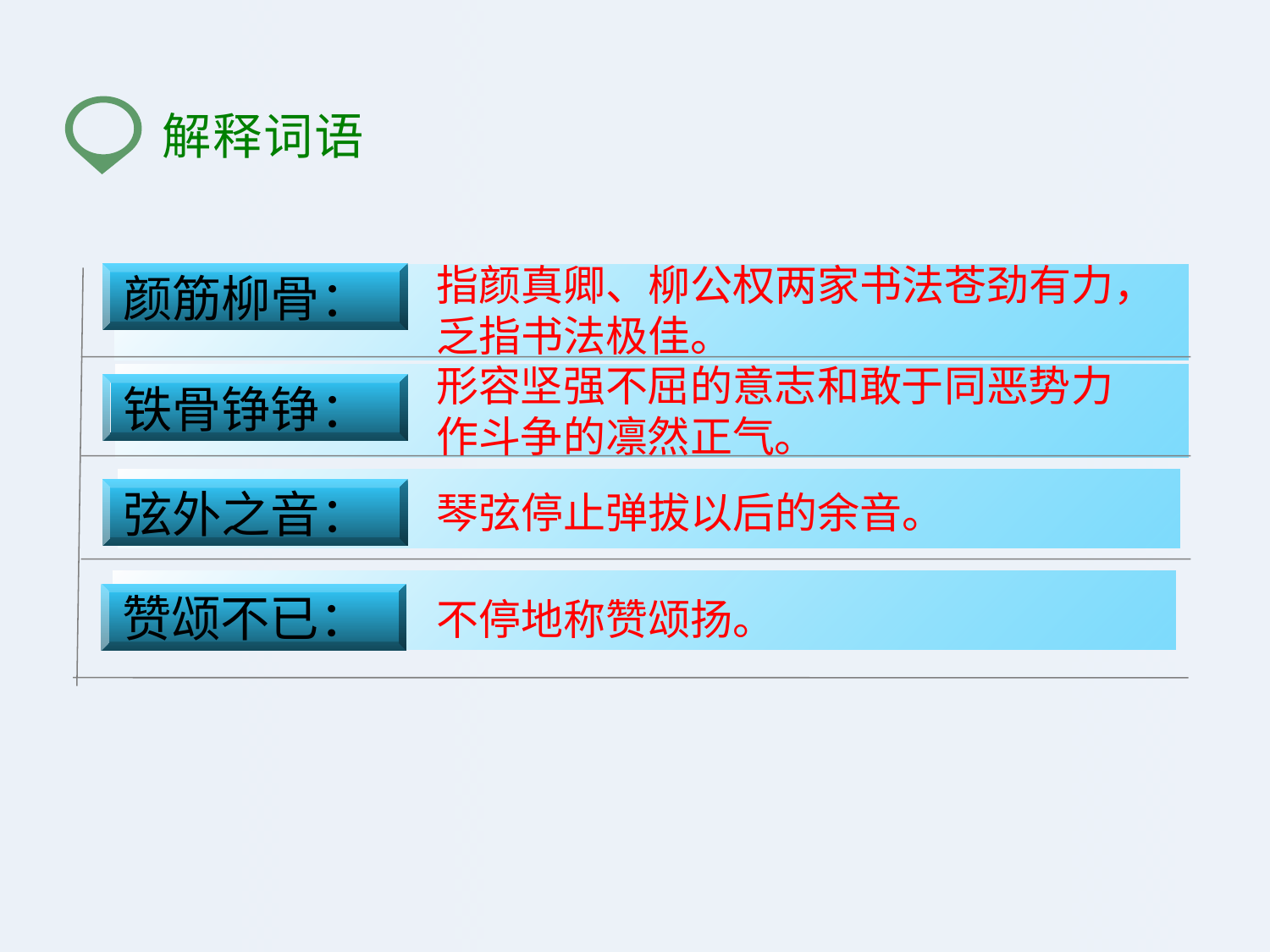

解释词语
指颜真卿、柳公权两家书法苍劲有力，
乏指书法极佳。
颜筋柳骨：

形容坚强不屈的意志和敢于同恶势力
作斗争的凛然正气。

铁骨铮铮：

琴弦停止弹拔以后的余音。

弦外之音：

不停地称赞颂扬。

赞颂不已：